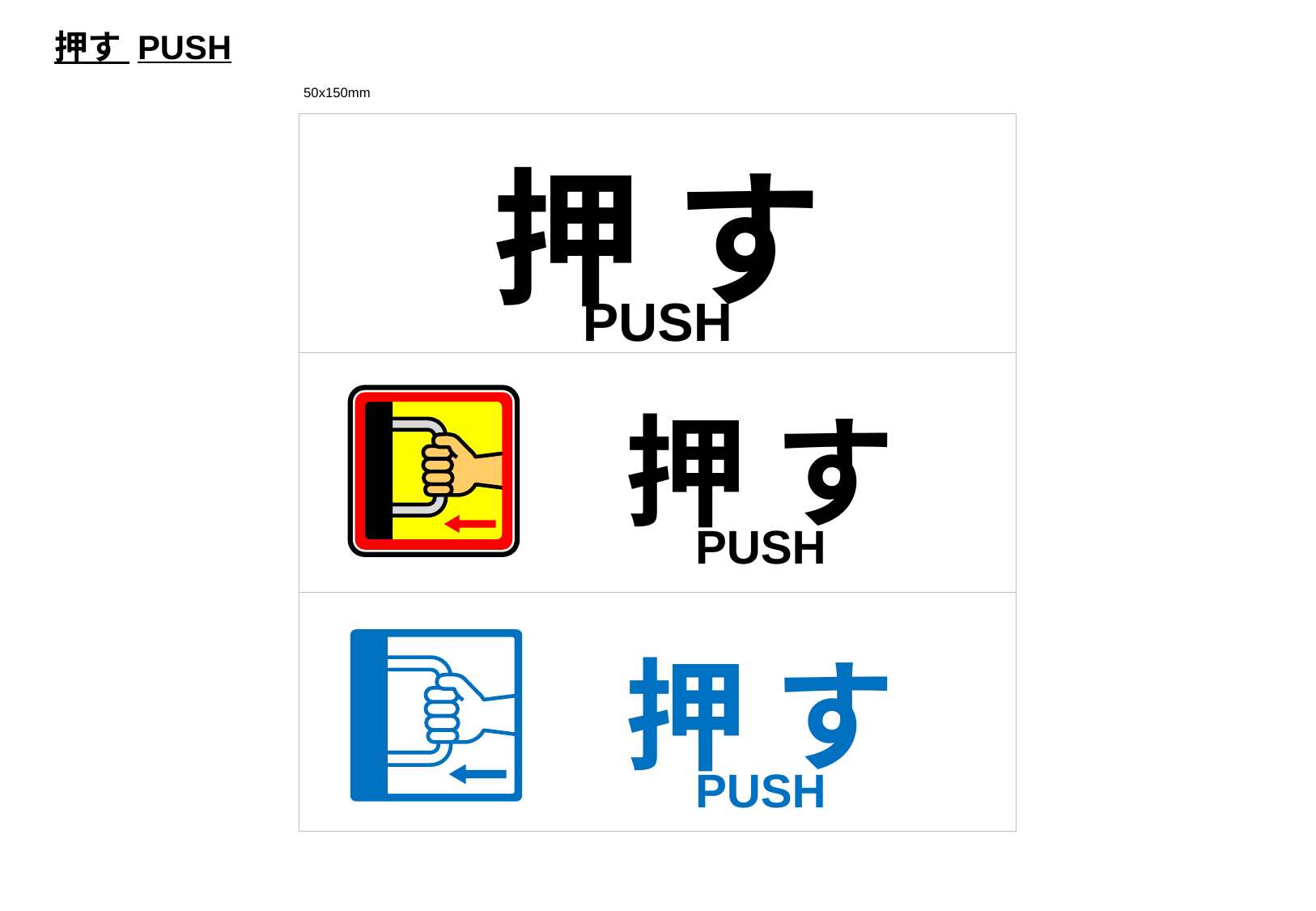

押す PUSH
50x150mm

押 す
PUSH

押 す
PUSH

押 す
PUSH